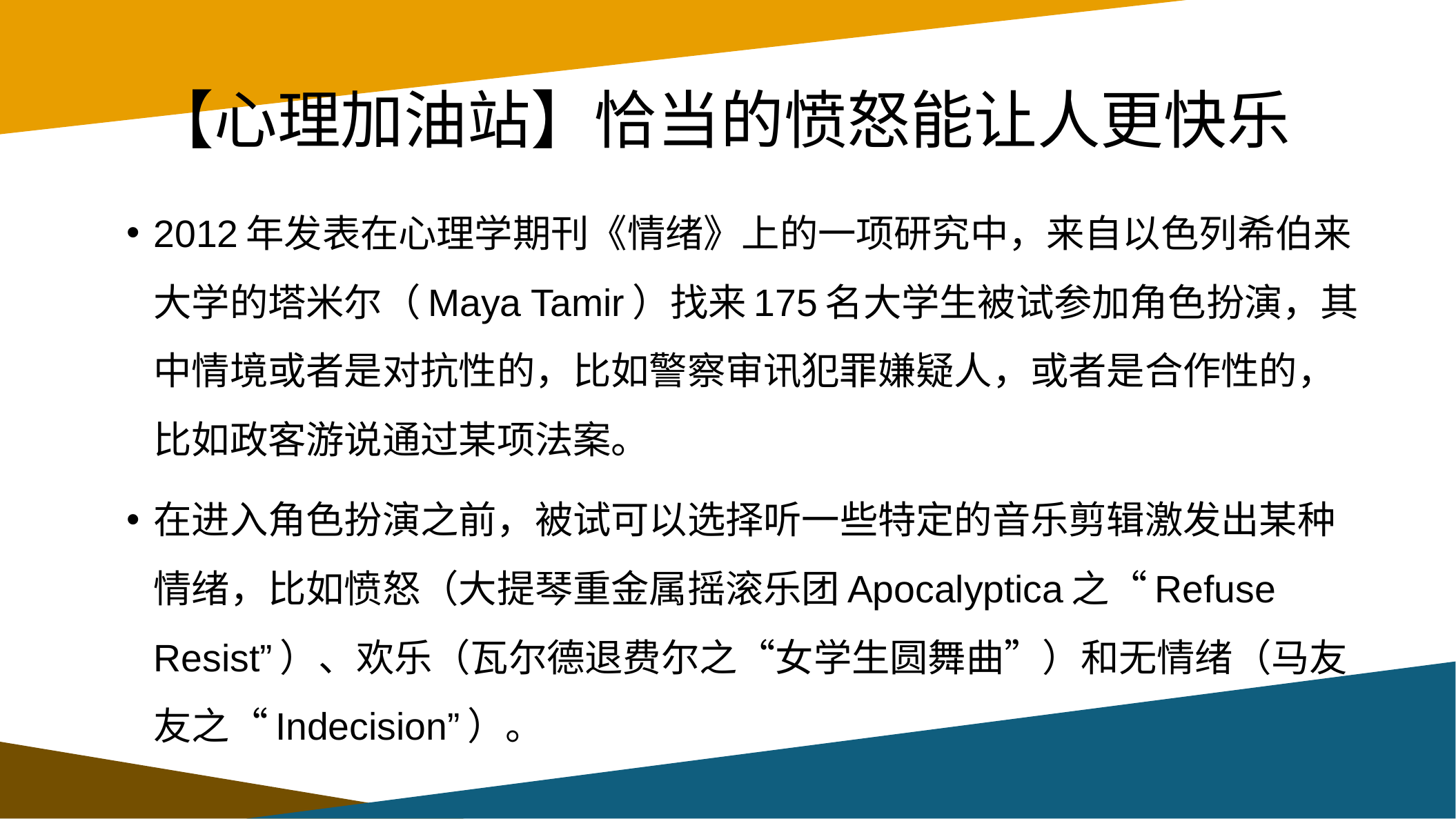

# 【心理加油站】恰当的愤怒能让人更快乐
2012年发表在心理学期刊《情绪》上的一项研究中，来自以色列希伯来大学的塔米尔（Maya Tamir）找来175名大学生被试参加角色扮演，其中情境或者是对抗性的，比如警察审讯犯罪嫌疑人，或者是合作性的，比如政客游说通过某项法案。
在进入角色扮演之前，被试可以选择听一些特定的音乐剪辑激发出某种情绪，比如愤怒（大提琴重金属摇滚乐团Apocalyptica之“Refuse Resist”）、欢乐（瓦尔德退费尔之“女学生圆舞曲”）和无情绪（马友友之“Indecision”）。